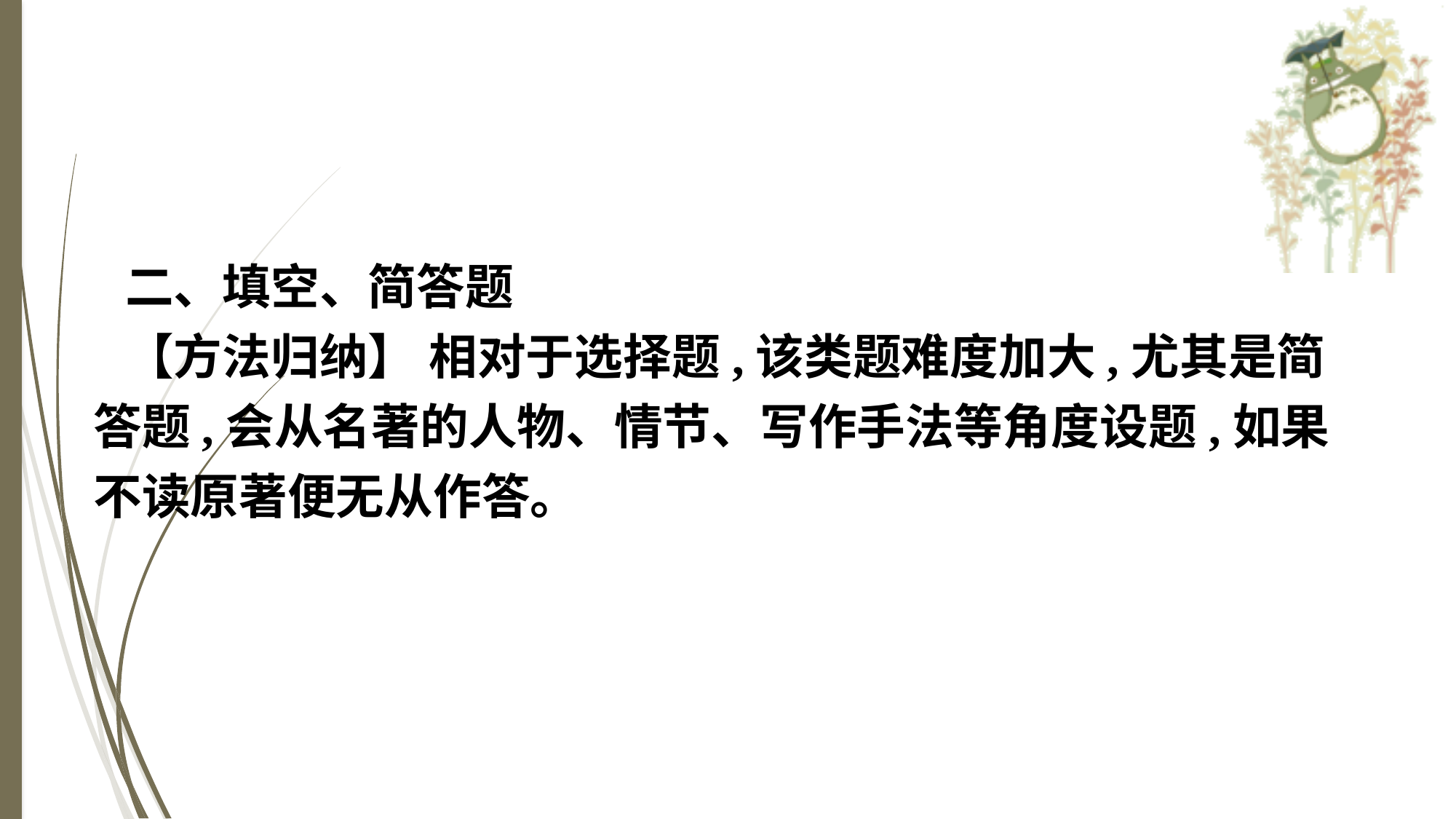

二、填空、简答题
【方法归纳】 相对于选择题,该类题难度加大,尤其是简答题,会从名著的人物、情节、写作手法等角度设题,如果不读原著便无从作答。